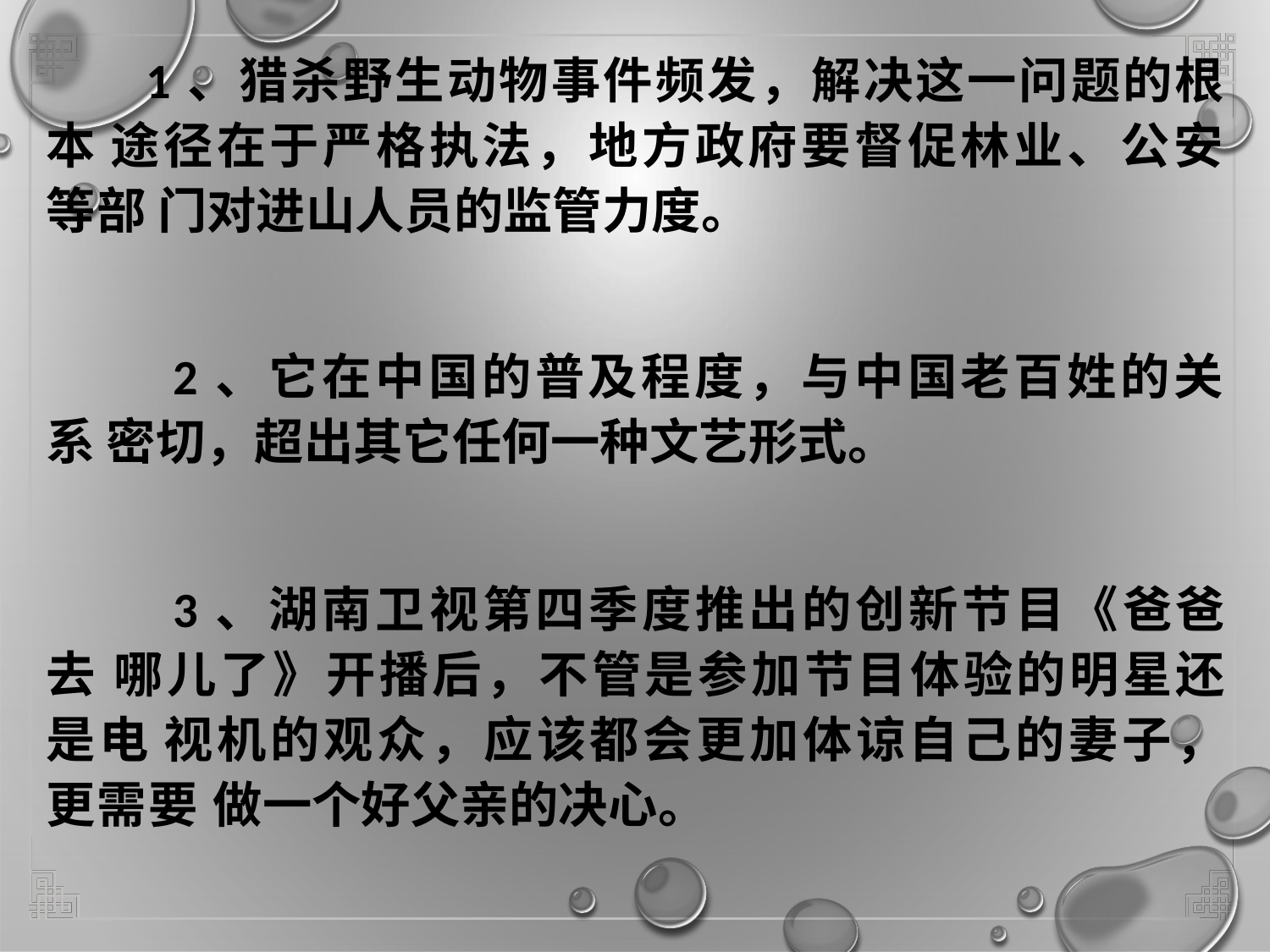

# 1、猎杀野生动物事件频发，解决这一问题的根本 途径在于严格执法，地方政府要督促林业、公安等部 门对进山人员的监管力度。
2、它在中国的普及程度，与中国老百姓的关系 密切，超出其它任何一种文艺形式。

3、湖南卫视第四季度推出的创新节目《爸爸去 哪儿了》开播后，不管是参加节目体验的明星还是电 视机的观众，应该都会更加体谅自己的妻子，更需要 做一个好父亲的决心。